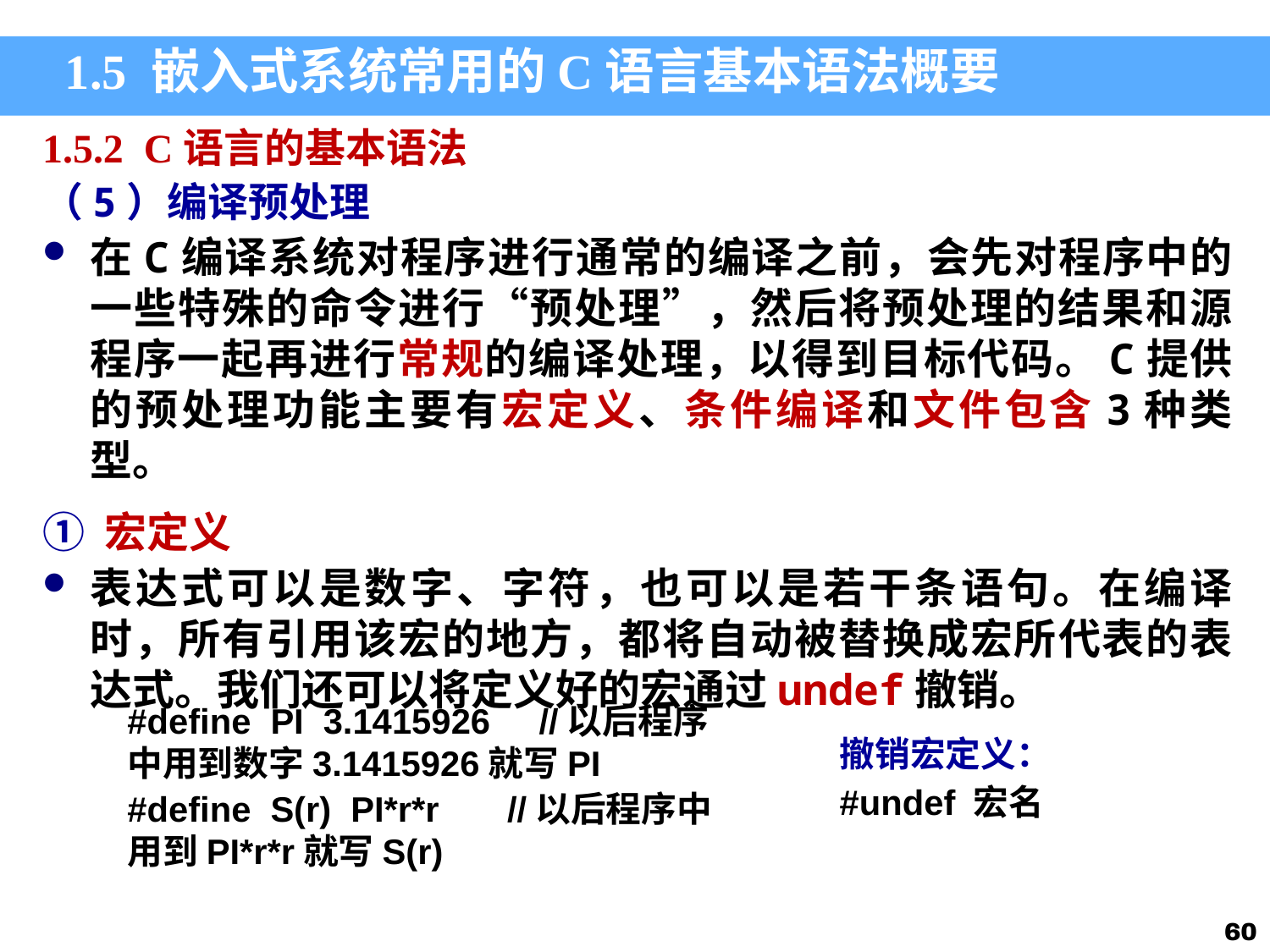

1.5 嵌入式系统常用的C语言基本语法概要
1.5.2  C语言的基本语法
（5）编译预处理
在C编译系统对程序进行通常的编译之前，会先对程序中的一些特殊的命令进行“预处理”，然后将预处理的结果和源程序一起再进行常规的编译处理，以得到目标代码。C提供的预处理功能主要有宏定义、条件编译和文件包含3种类型。
① 宏定义
表达式可以是数字、字符，也可以是若干条语句。在编译时，所有引用该宏的地方，都将自动被替换成宏所代表的表达式。我们还可以将定义好的宏通过undef撤销。
#define  PI  3.1415926     //以后程序中用到数字3.1415926就写PI
#define  S(r)  PI*r*r       //以后程序中用到PI*r*r就写S(r)
撤销宏定义：
#undef 宏名
60